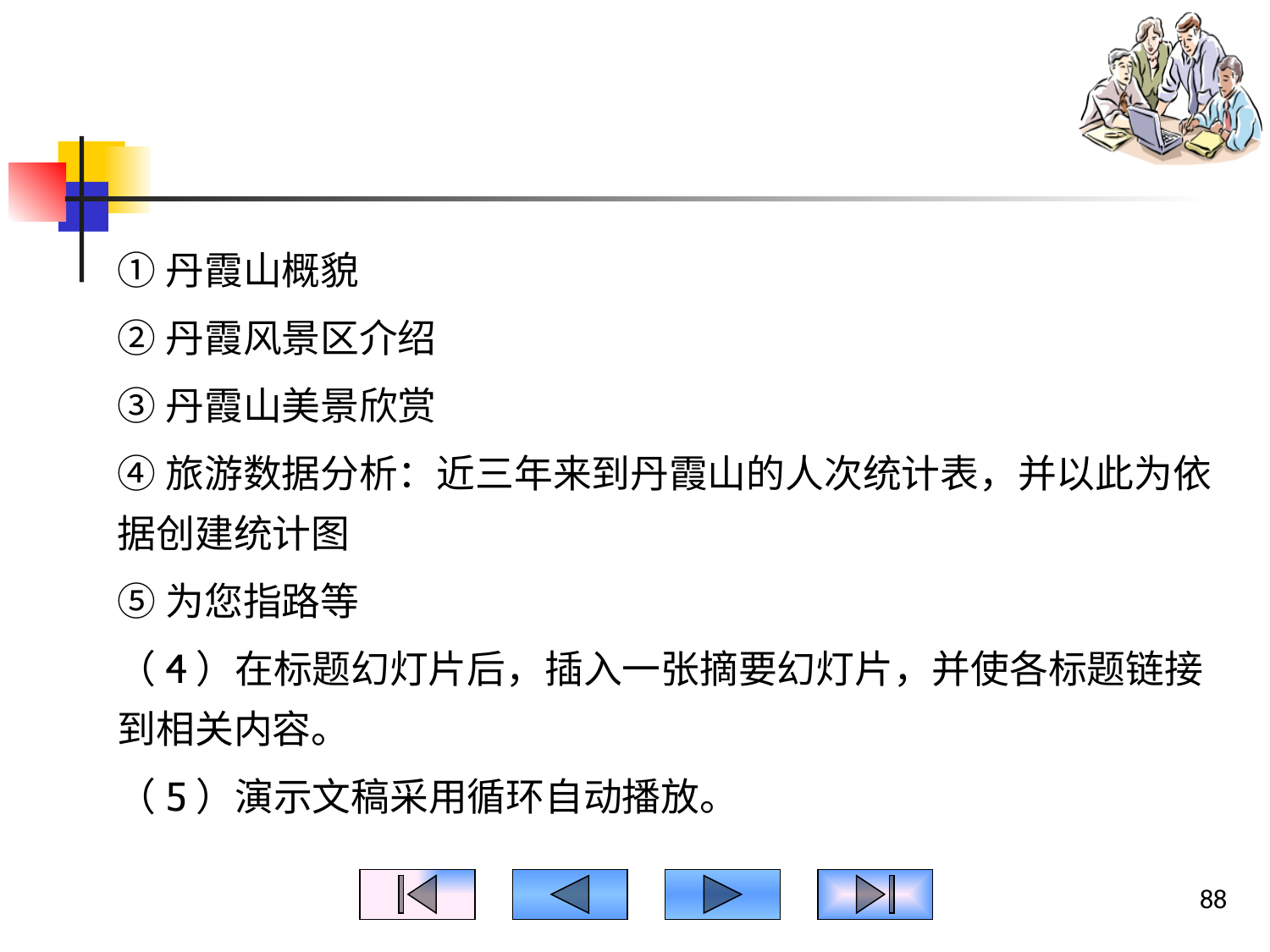

#
①丹霞山概貌
②丹霞风景区介绍
③丹霞山美景欣赏
④旅游数据分析：近三年来到丹霞山的人次统计表，并以此为依据创建统计图
⑤为您指路等
（4）在标题幻灯片后，插入一张摘要幻灯片，并使各标题链接到相关内容。
（5）演示文稿采用循环自动播放。

88